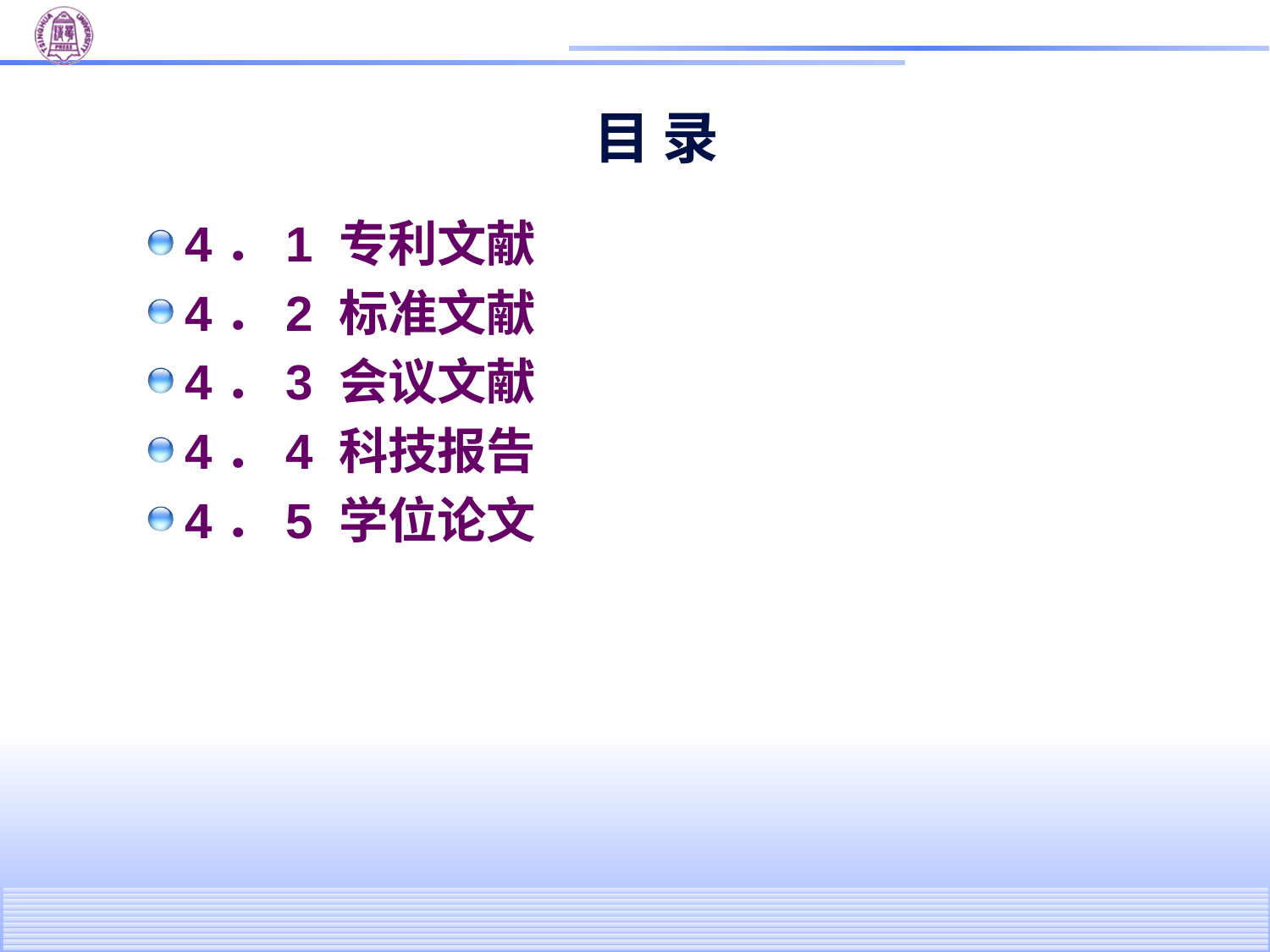

# 目 录
4．1 专利文献
4．2 标准文献
4．3 会议文献
4．4 科技报告
4．5 学位论文